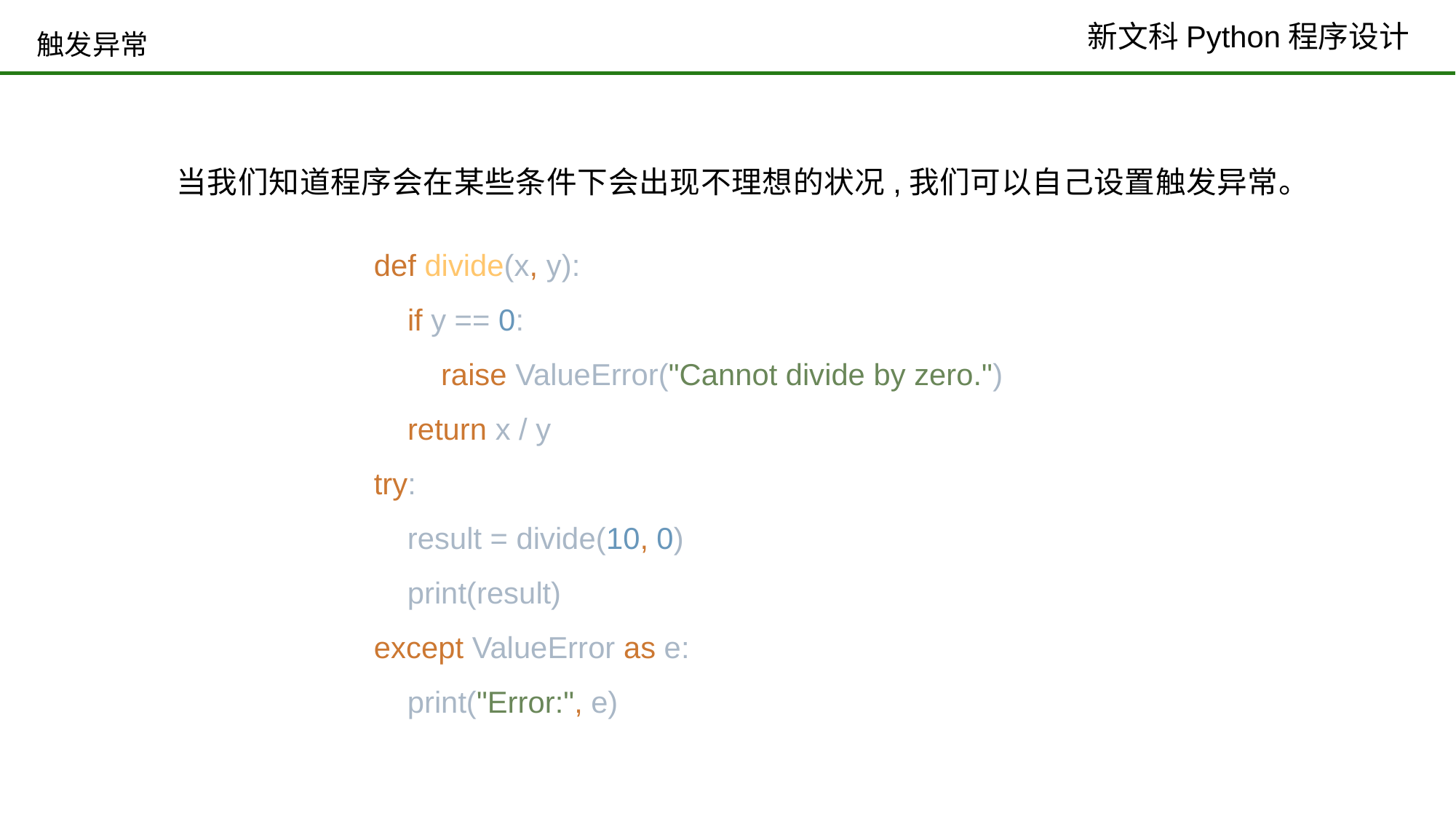

# 触发异常
当我们知道程序会在某些条件下会出现不理想的状况,我们可以自己设置触发异常。
def divide(x, y):
    if y == 0:
        raise ValueError("Cannot divide by zero.")
    return x / y
try:
    result = divide(10, 0)
    print(result)
except ValueError as e:
    print("Error:", e)